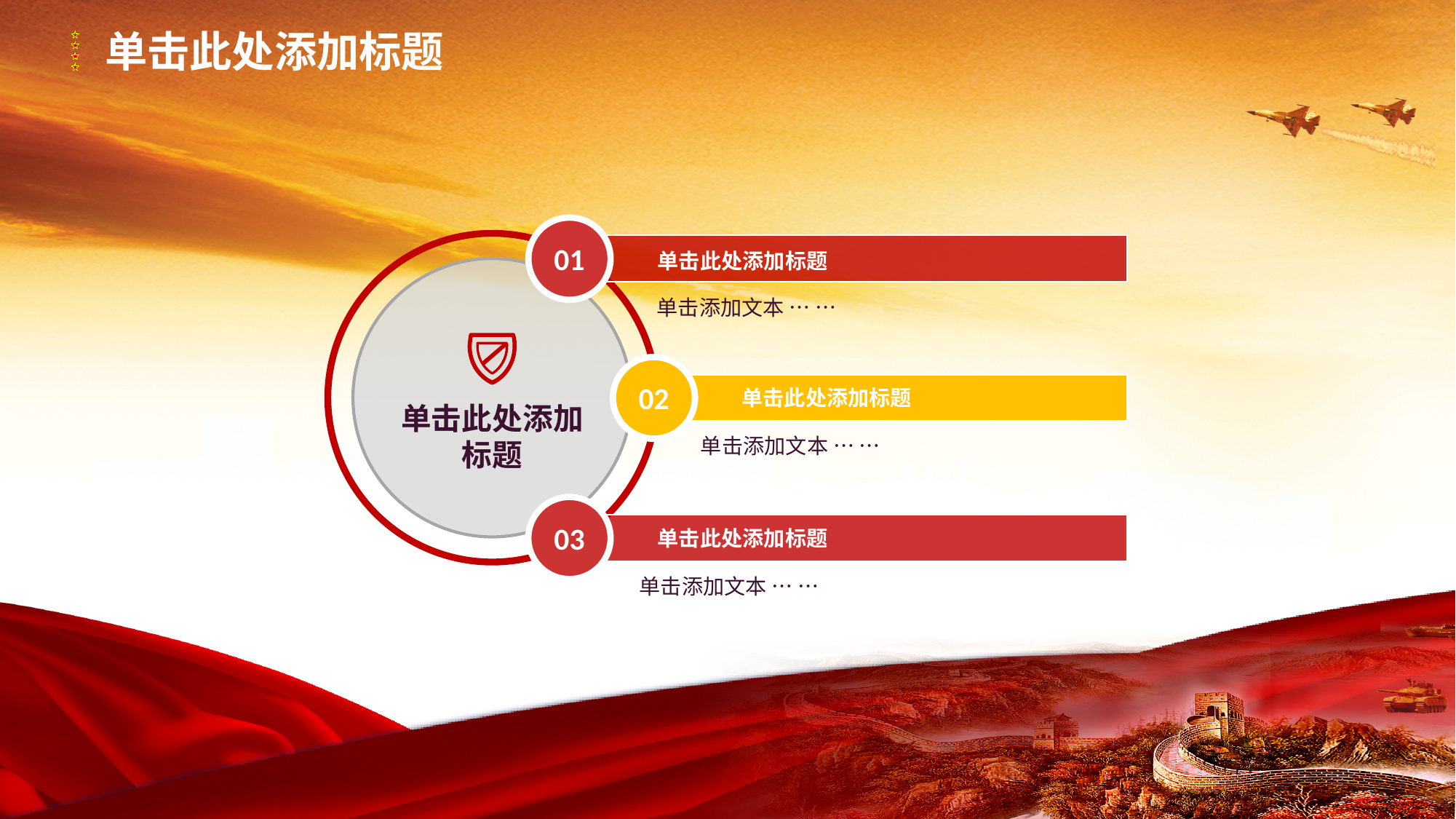

单击此处添加标题

01

单击此处添加标题

单击此处添加标题
单击添加文本 … …

02

单击此处添加标题
单击添加文本 … …

03

单击此处添加标题
单击添加文本 … …